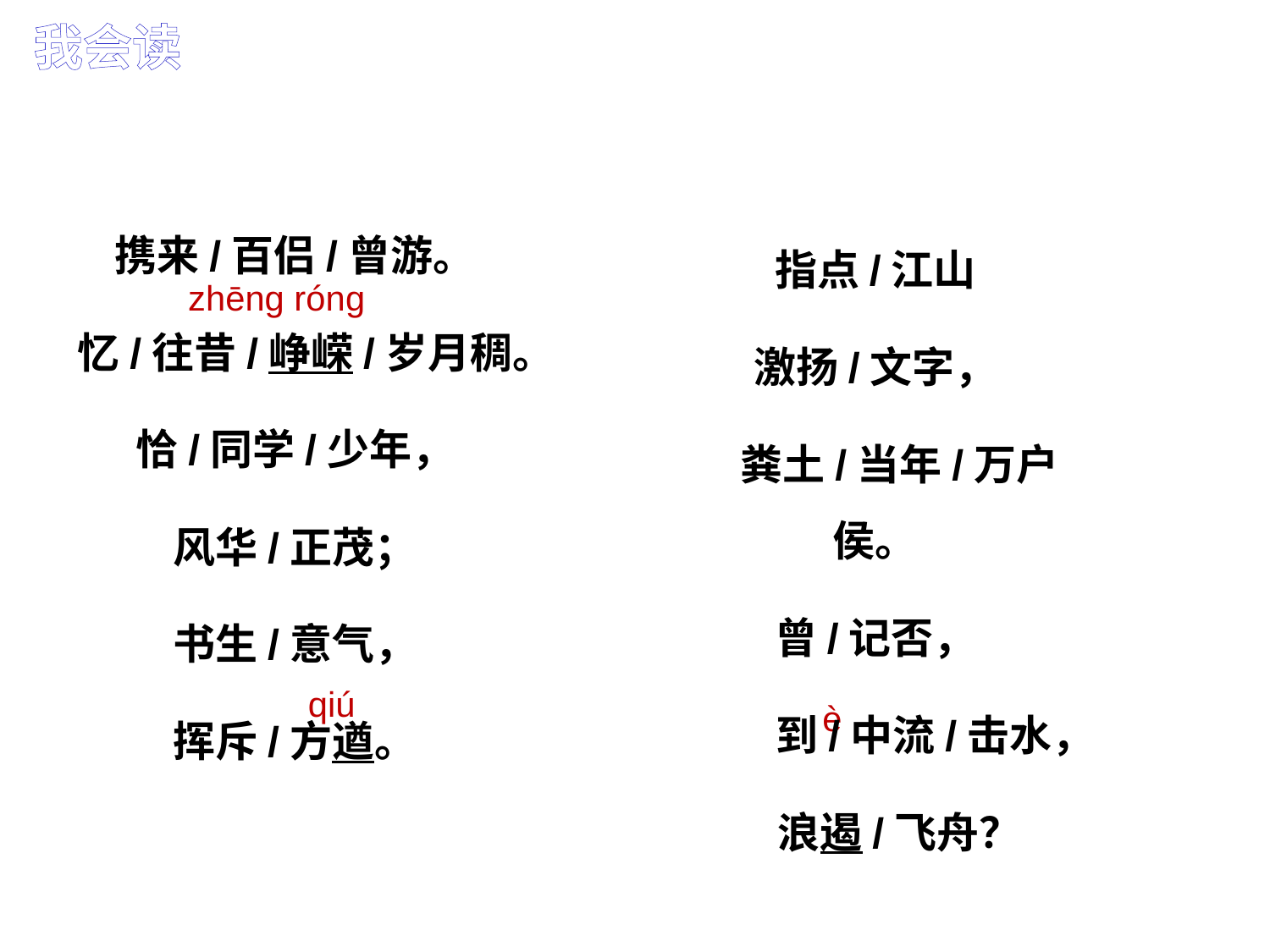

我会读
携来/百侣/曾游。
忆/往昔/峥嵘/岁月稠。
恰/同学/少年，
风华/正茂；
书生/意气，
挥斥/方遒。

指点/江山
激扬/文字，
    粪土/当年/万户侯。
曾/记否，
       到/中流/击水，
    浪遏/飞舟？
zhēng róng
qiú
è